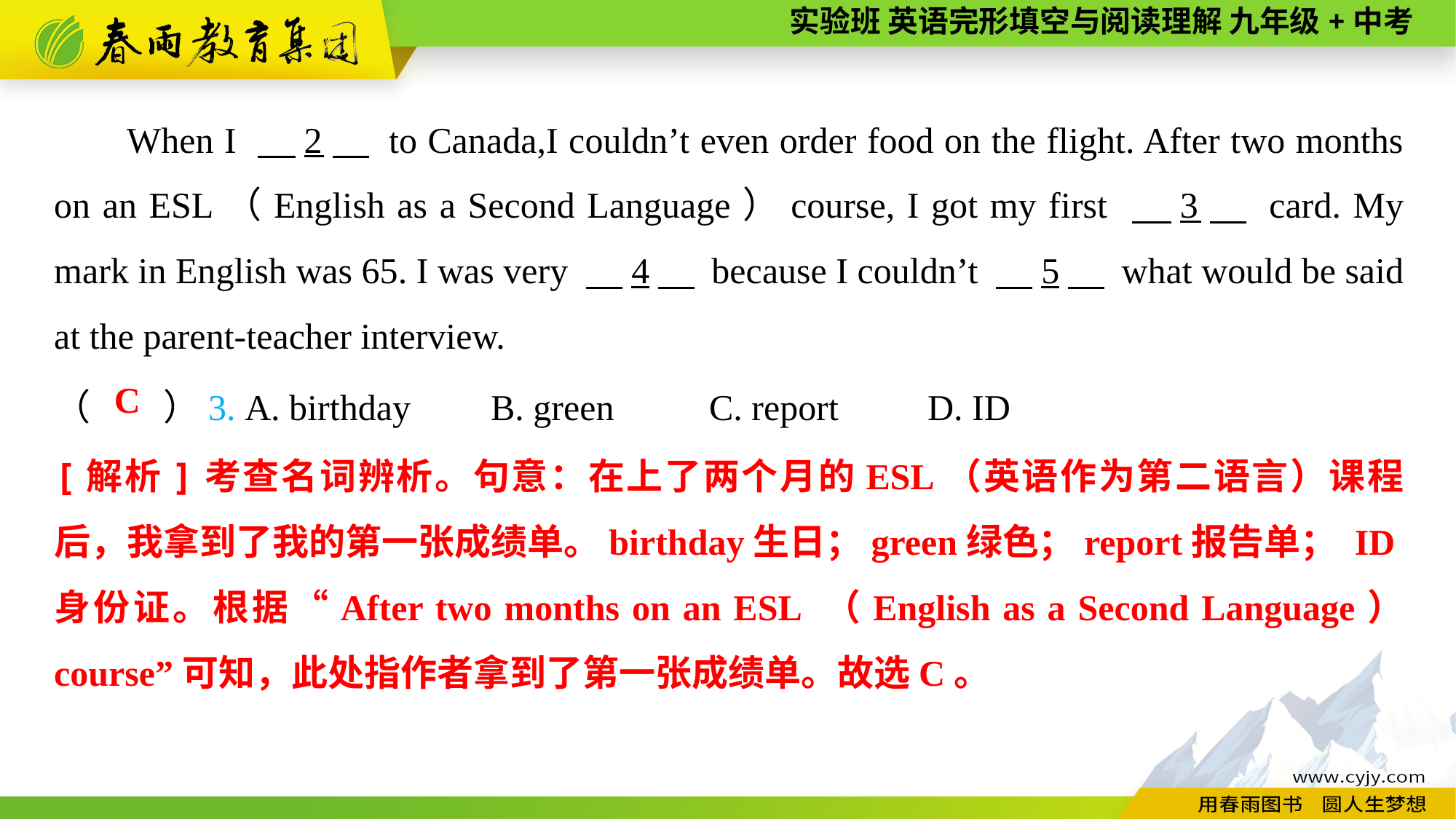

When I 　2　 to Canada,I couldn’t even order food on the flight. After two months on an ESL（English as a Second Language）course, I got my first 　3　 card. My mark in English was 65. I was very 　4　 because I couldn’t 　5　 what would be said at the parent-teacher interview.
（　　）3. A. birthday	B. green	C. report	D. ID
C
[解析]考查名词辨析。句意：在上了两个月的ESL（英语作为第二语言）课程后，我拿到了我的第一张成绩单。birthday生日；green绿色；report报告单； ID身份证。根据“After two months on an ESL （English as a Second Language） course”可知，此处指作者拿到了第一张成绩单。故选C。